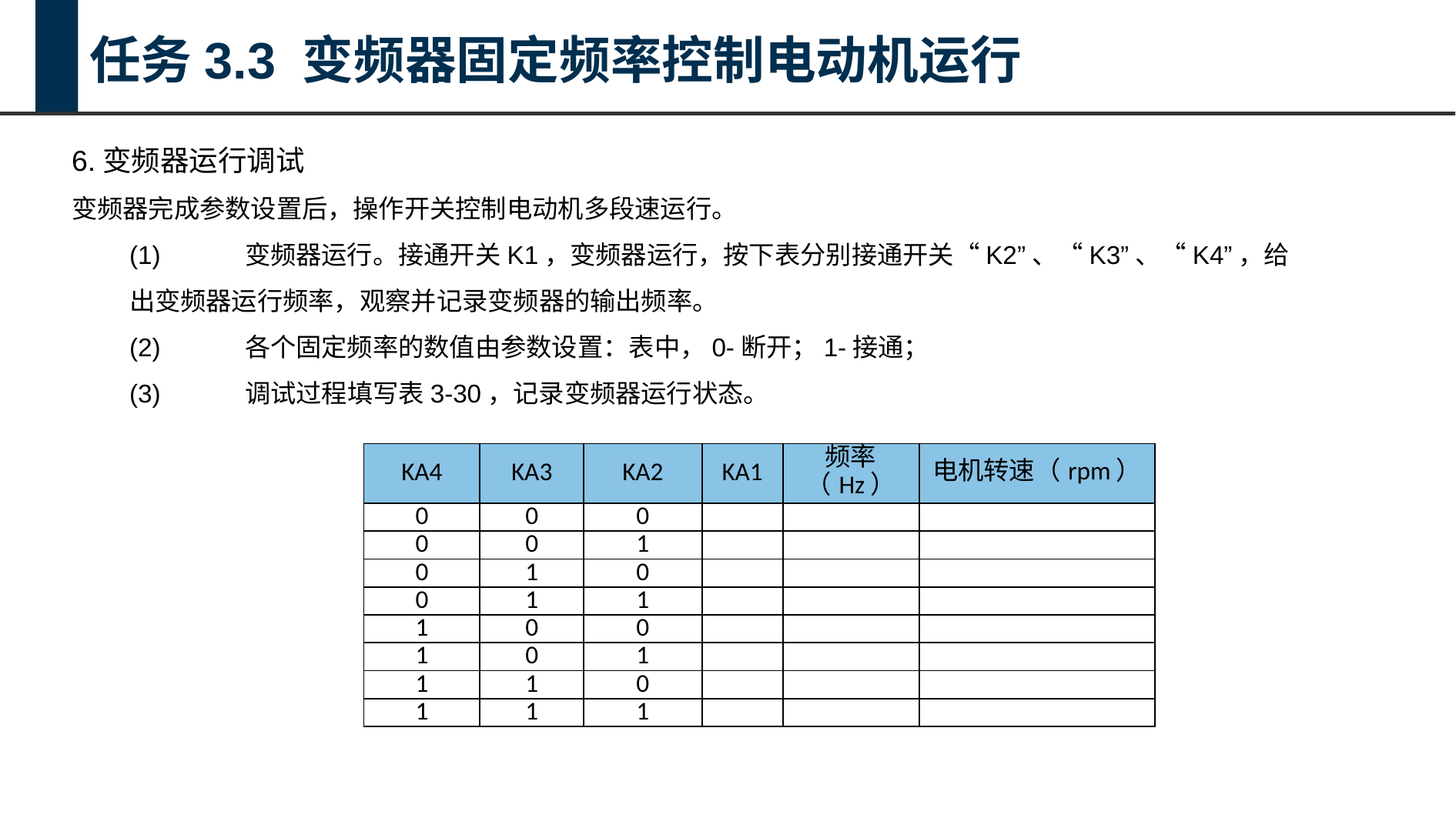

任务3.3 变频器固定频率控制电动机运行
6.变频器运行调试
变频器完成参数设置后，操作开关控制电动机多段速运行。
(1)	变频器运行。接通开关K1，变频器运行，按下表分别接通开关“K2”、“K3”、“K4”，给出变频器运行频率，观察并记录变频器的输出频率。
(2)	各个固定频率的数值由参数设置：表中，0-断开；1-接通；
(3)	调试过程填写表3-30，记录变频器运行状态。
| KA4 | KA3 | KA2 | KA1 | 频率（Hz） | 电机转速（rpm） |
| --- | --- | --- | --- | --- | --- |
| 0 | 0 | 0 |  |  |  |
| 0 | 0 | 1 |  |  |  |
| 0 | 1 | 0 |  |  |  |
| 0 | 1 | 1 |  |  |  |
| 1 | 0 | 0 |  |  |  |
| 1 | 0 | 1 |  |  |  |
| 1 | 1 | 0 |  |  |  |
| 1 | 1 | 1 |  |  |  |